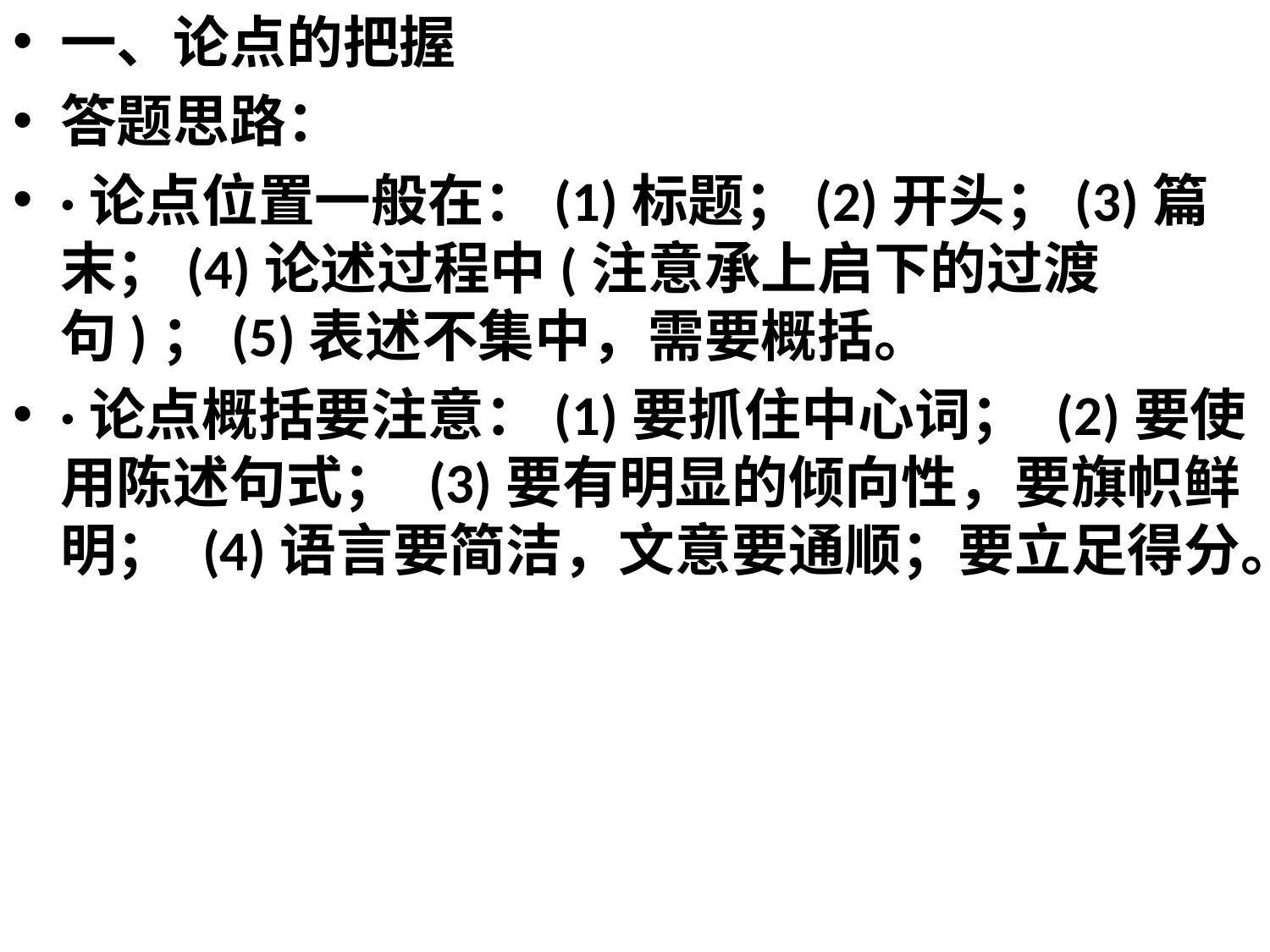

一、论点的把握
答题思路：
·论点位置一般在：(1)标题；(2)开头；(3)篇末；(4)论述过程中(注意承上启下的过渡句)；(5)表述不集中，需要概括。
·论点概括要注意：(1)要抓住中心词； (2)要使用陈述句式； (3)要有明显的倾向性，要旗帜鲜明； (4)语言要简洁，文意要通顺；要立足得分。

#